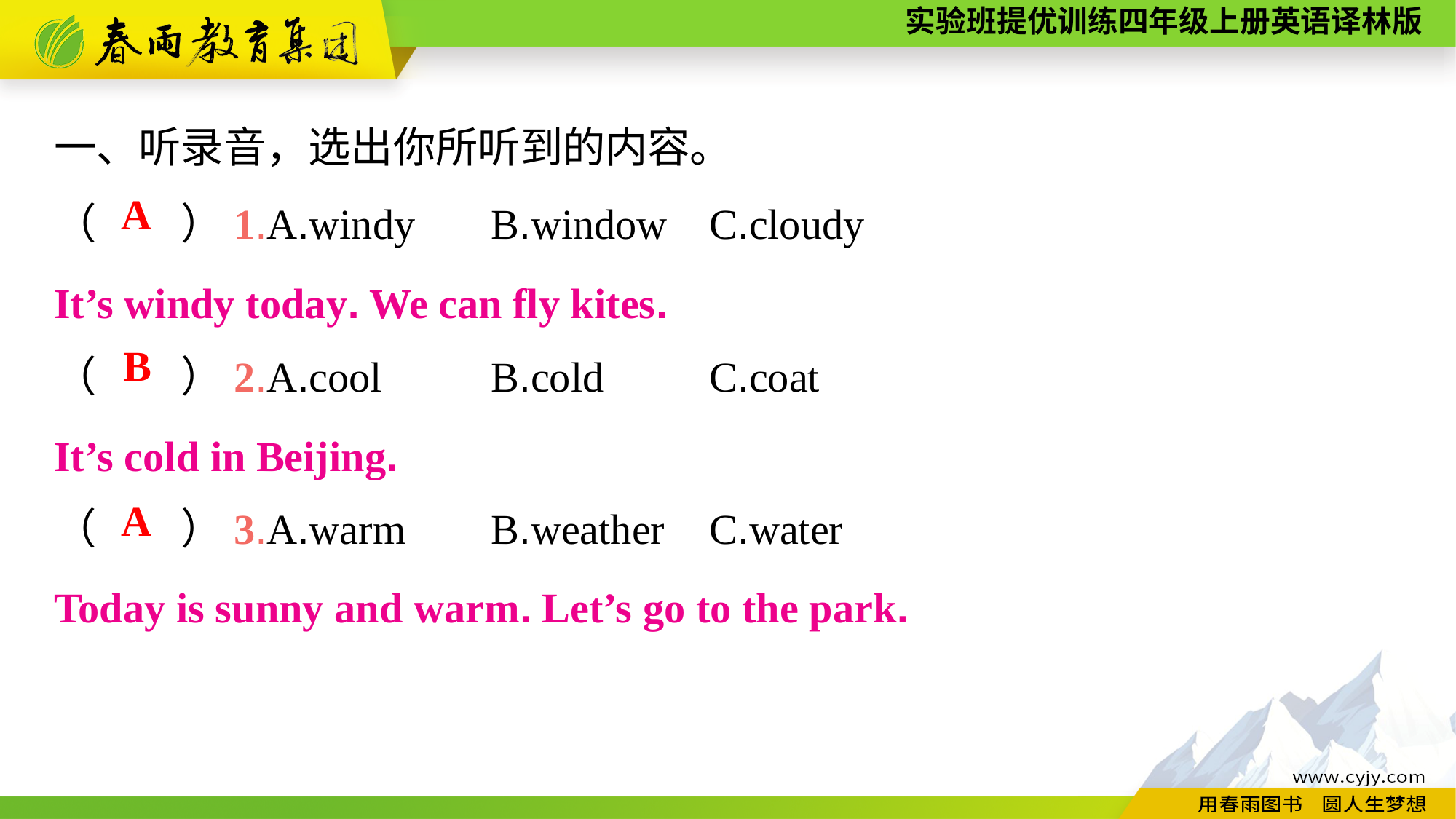

一、听录音，选出你所听到的内容。
（　　）1.A.windy	B.window	C.cloudy

（　　）2.A.cool	B.cold	C.coat

（　　）3.A.warm	B.weather	C.water
A
It’s windy today. We can fly kites.
B
It’s cold in Beijing.
A
Today is sunny and warm. Let’s go to the park.